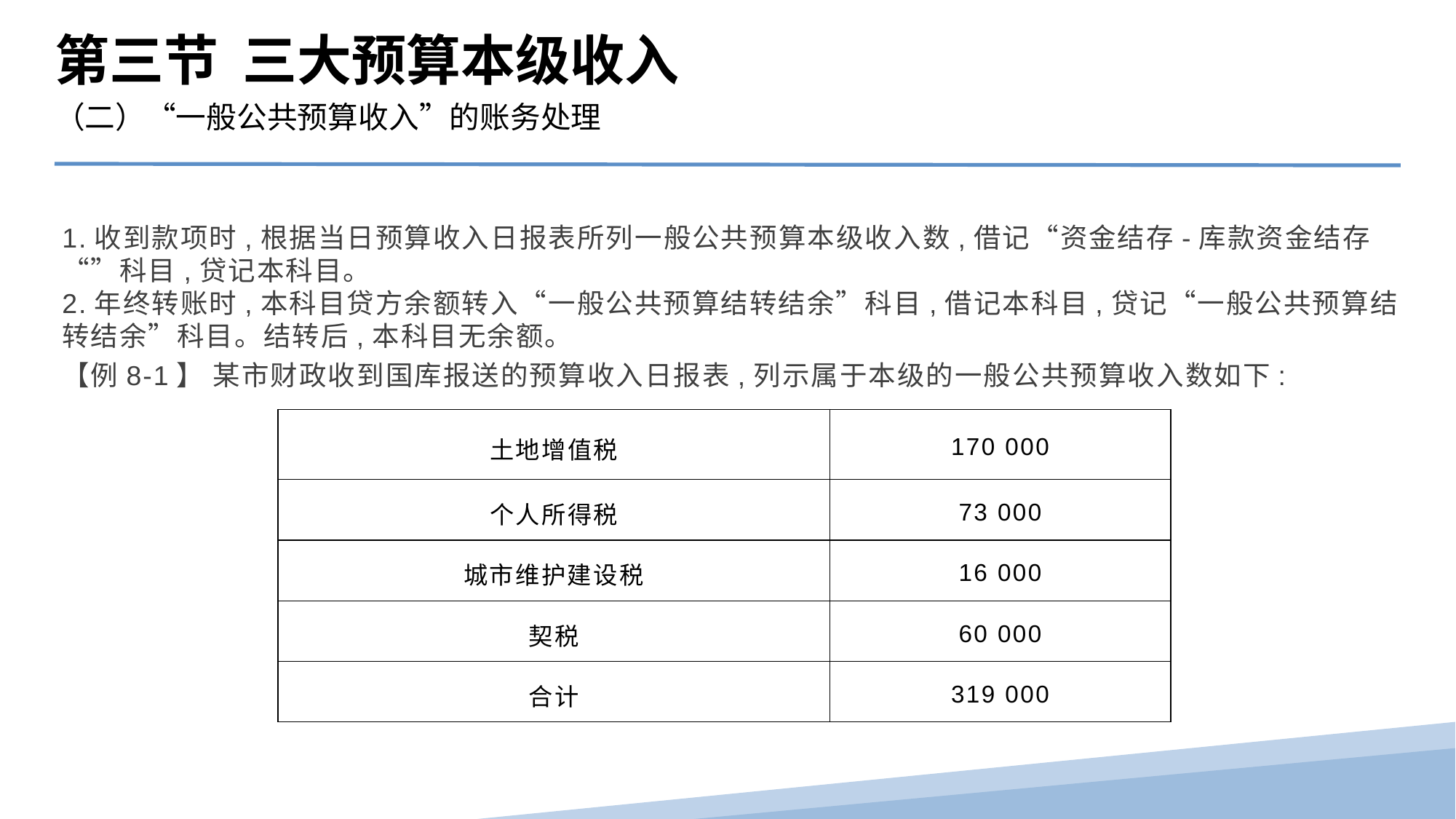

第三节  三大预算本级收入
（二）“一般公共预算收入”的账务处理
1.收到款项时,根据当日预算收入日报表所列一般公共预算本级收入数,借记“资金结存-库款资金结存“”科目,贷记本科目。
2.年终转账时,本科目贷方余额转入“一般公共预算结转结余”科目,借记本科目,贷记“一般公共预算结转结余”科目。结转后,本科目无余额。
【例8-1】 某市财政收到国库报送的预算收入日报表,列示属于本级的一般公共预算收入数如下:
| 土地增值税 | 170 000 |
| --- | --- |
| 个人所得税 | 73 000 |
| 城市维护建设税 | 16 000 |
| 契税 | 60 000 |
| 合计 | 319 000 |